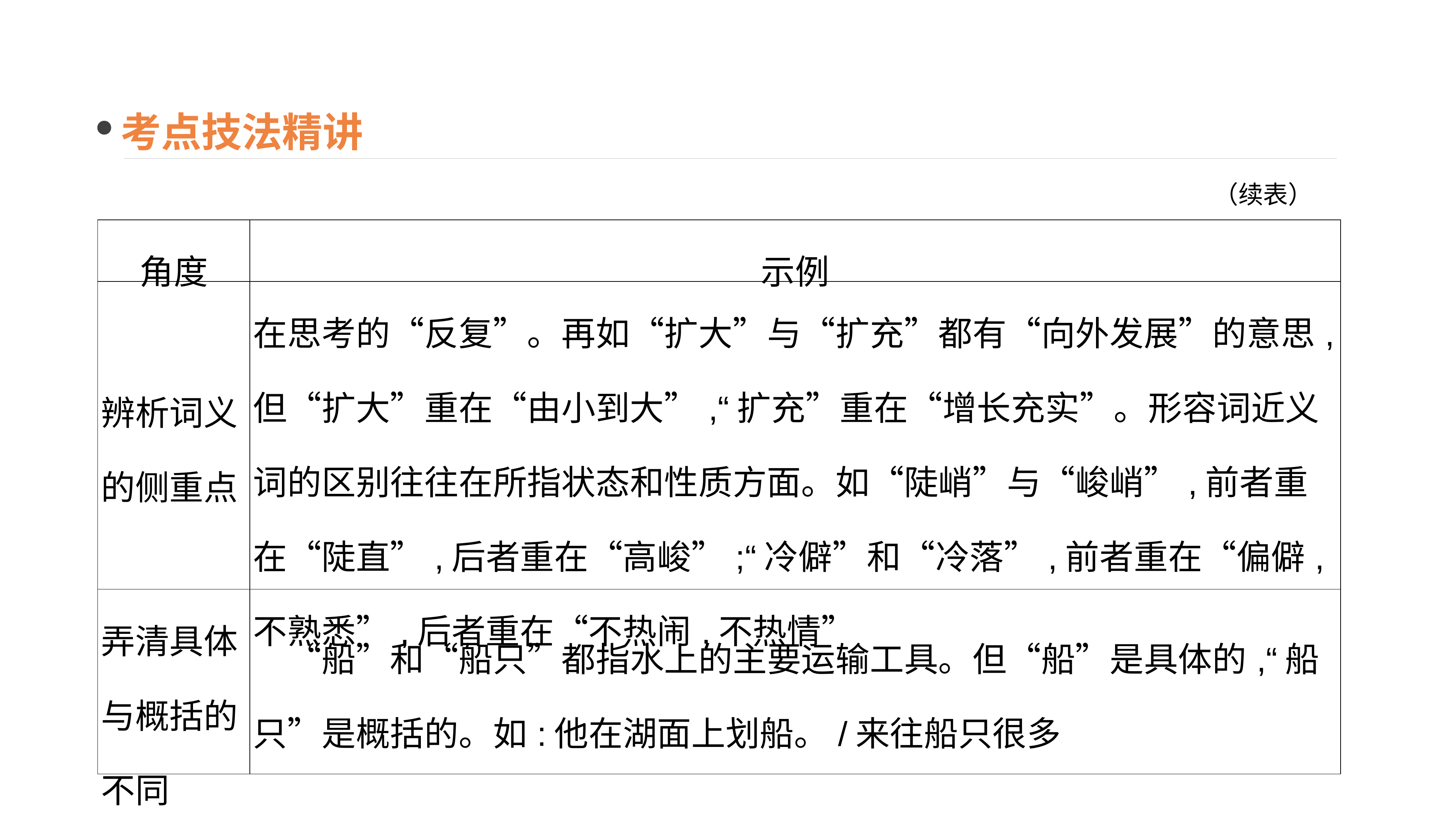

考点技法精讲

（续表）
| 角度 | 示例 |
| --- | --- |
| 辨析词义的侧重点 | 在思考的“反复”。再如“扩大”与“扩充”都有“向外发展”的意思,但“扩大”重在“由小到大”,“扩充”重在“增长充实”。形容词近义词的区别往往在所指状态和性质方面。如“陡峭”与“峻峭”,前者重在“陡直”,后者重在“高峻”;“冷僻”和“冷落”,前者重在“偏僻,不熟悉”,后者重在“不热闹,不热情” |
| 弄清具体与概括的不同 | “船”和“船只”都指水上的主要运输工具。但“船”是具体的,“船只”是概括的。如:他在湖面上划船。/来往船只很多 |